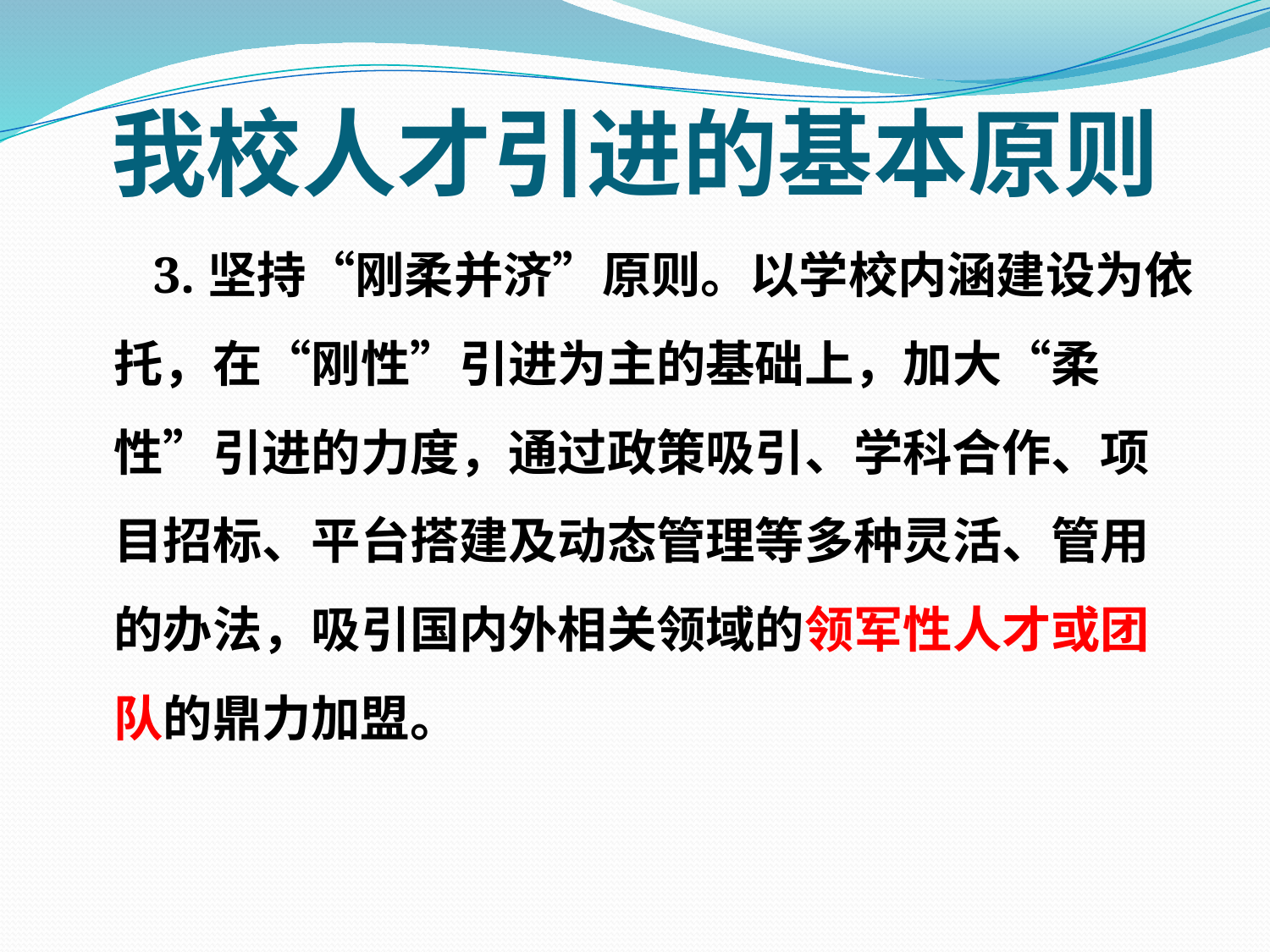

# 我校人才引进的基本原则
      3.坚持“刚柔并济”原则。以学校内涵建设为依托，在“刚性”引进为主的基础上，加大“柔性”引进的力度，通过政策吸引、学科合作、项目招标、平台搭建及动态管理等多种灵活、管用的办法，吸引国内外相关领域的领军性人才或团队的鼎力加盟。